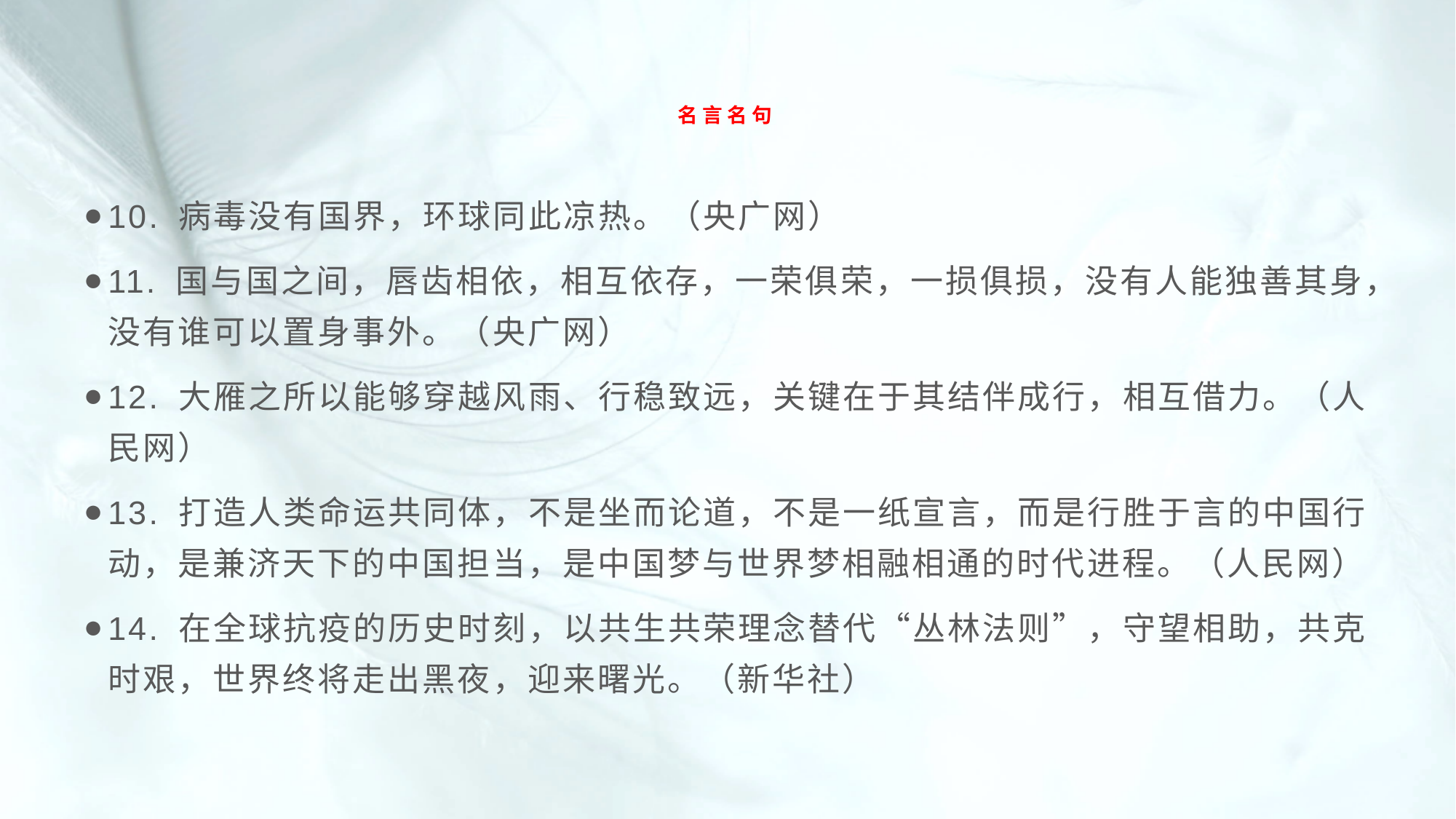

# 名言名句
10. 病毒没有国界，环球同此凉热。（央广网）
11. 国与国之间，唇齿相依，相互依存，一荣俱荣，一损俱损，没有人能独善其身，没有谁可以置身事外。（央广网）
12. 大雁之所以能够穿越风雨、行稳致远，关键在于其结伴成行，相互借力。（人民网）
13. 打造人类命运共同体，不是坐而论道，不是一纸宣言，而是行胜于言的中国行动，是兼济天下的中国担当，是中国梦与世界梦相融相通的时代进程。（人民网）
14. 在全球抗疫的历史时刻，以共生共荣理念替代“丛林法则”，守望相助，共克时艰，世界终将走出黑夜，迎来曙光。（新华社）